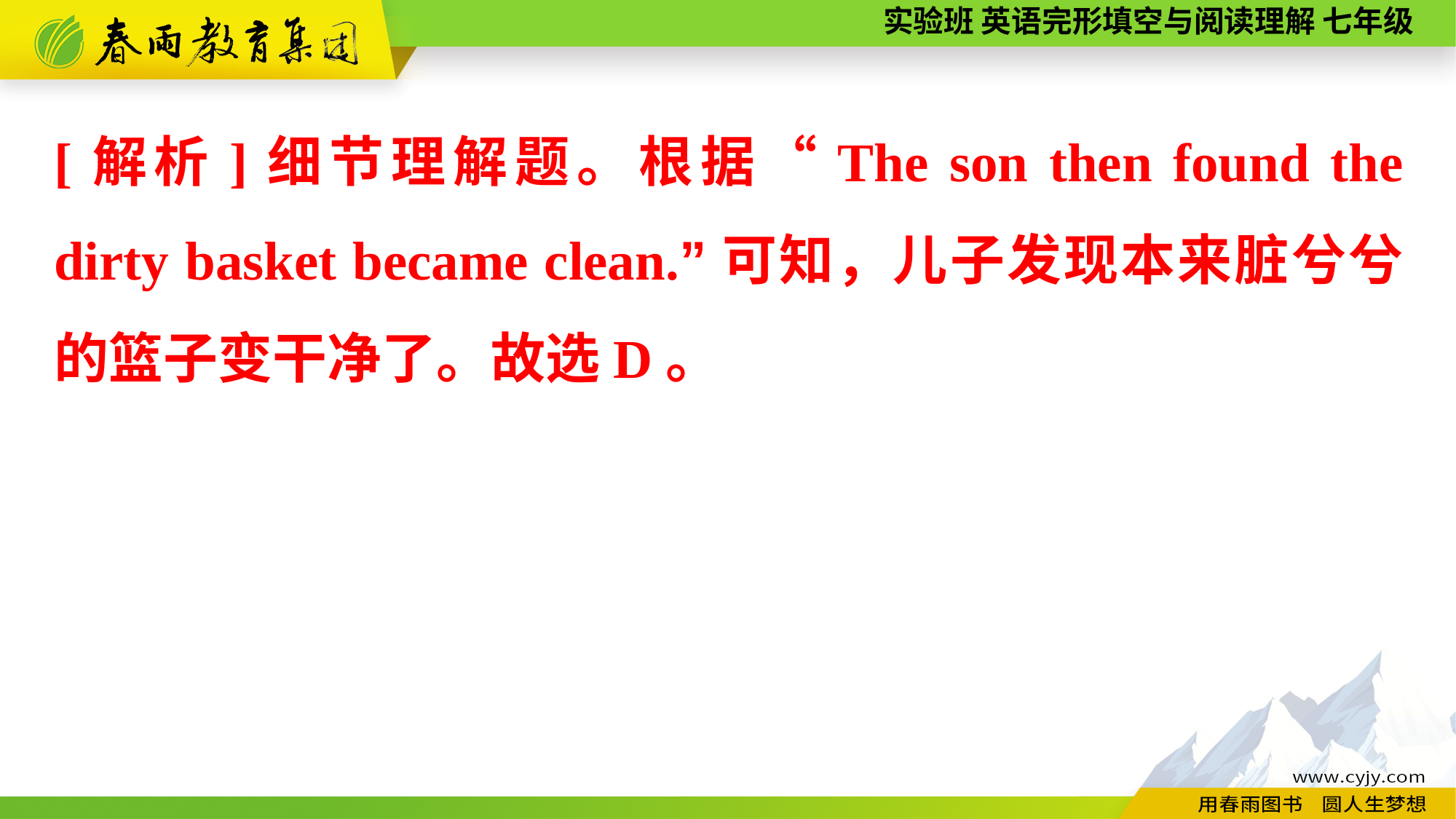

[解析]细节理解题。根据“The son then found the dirty basket became clean.”可知，儿子发现本来脏兮兮的篮子变干净了。故选D。